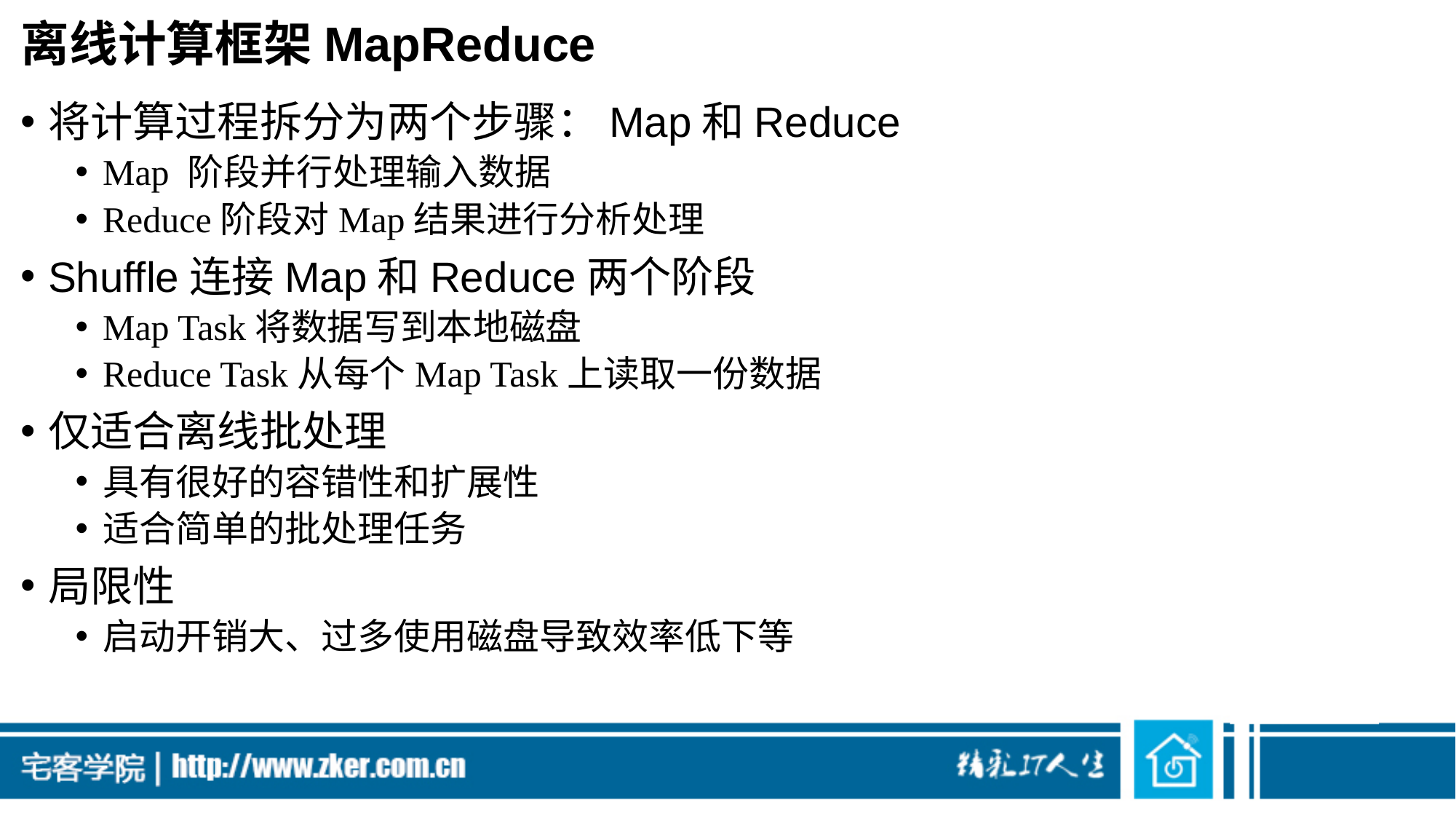

# 离线计算框架MapReduce
将计算过程拆分为两个步骤：Map和Reduce
Map 阶段并行处理输入数据
Reduce阶段对Map结果进行分析处理
Shuffle连接Map和Reduce两个阶段
Map Task将数据写到本地磁盘
Reduce Task从每个Map Task上读取一份数据
仅适合离线批处理
具有很好的容错性和扩展性
适合简单的批处理任务
局限性
启动开销大、过多使用磁盘导致效率低下等